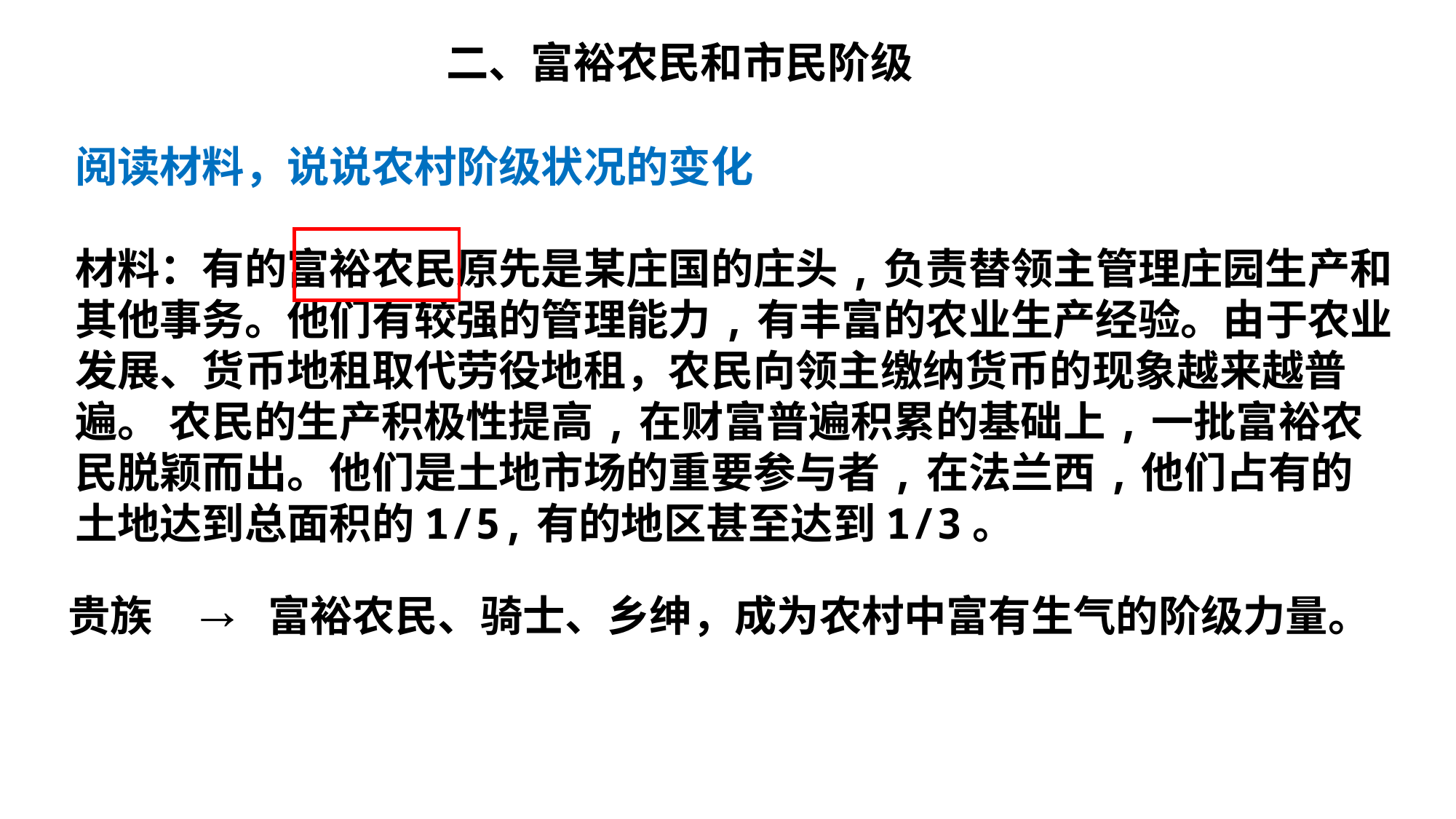

二、富裕农民和市民阶级
阅读材料，说说农村阶级状况的变化

材料：有的富裕农民原先是某庄国的庄头,负责替领主管理庄园生产和其他事务。他们有较强的管理能力,有丰富的农业生产经验。由于农业发展、货币地租取代劳役地租，农民向领主缴纳货币的现象越来越普遍。 农民的生产积极性提高,在财富普遍积累的基础上,一批富裕农民脱颖而出。他们是土地市场的重要参与者,在法兰西,他们占有的土地达到总面积的1/5,有的地区甚至达到1/3。

贵族            富裕农民、骑士、乡绅，成为农村中富有生气的阶级力量。
→